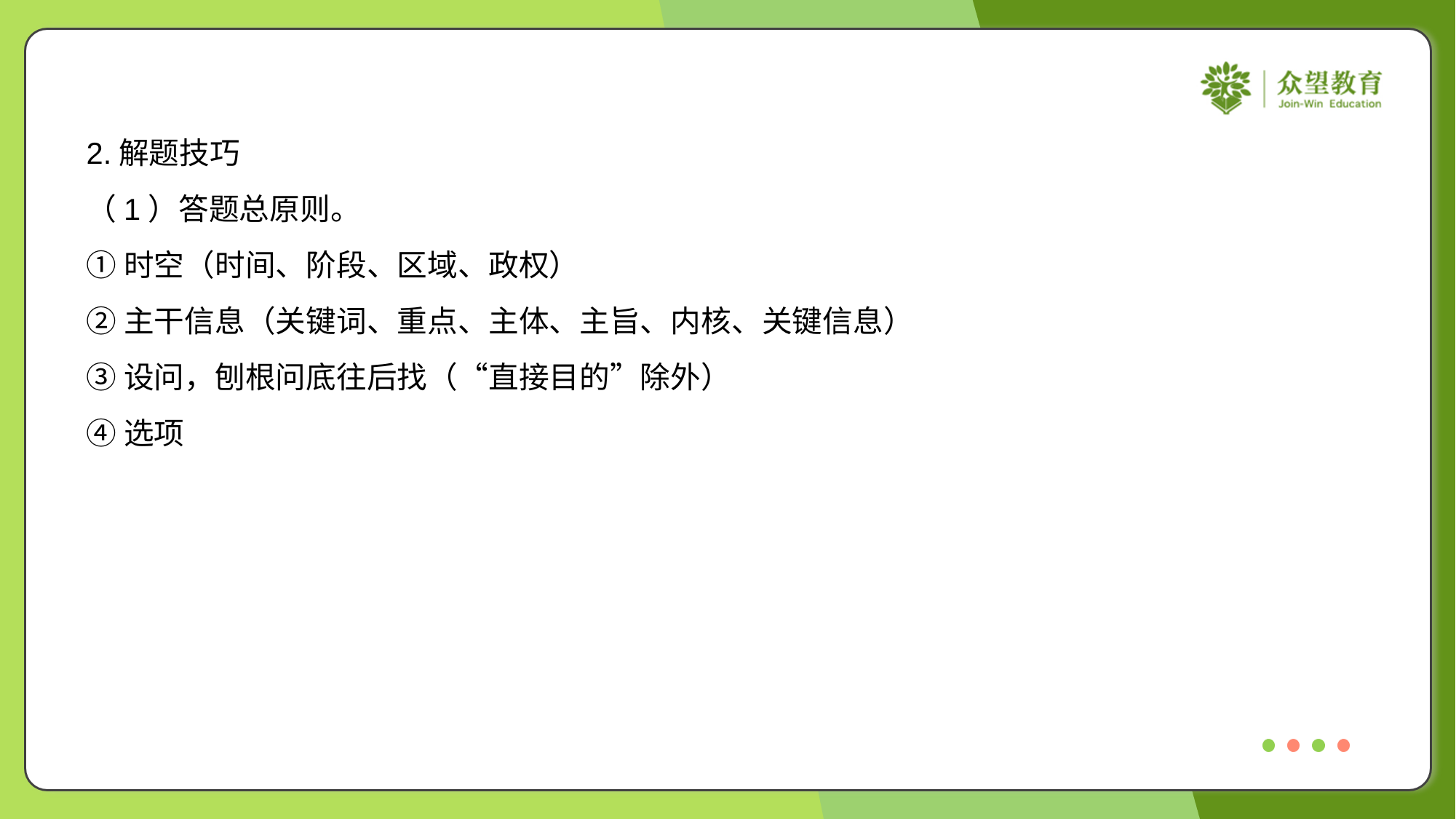

2.解题技巧
（1）答题总原则。
①时空（时间、阶段、区域、政权）
②主干信息（关键词、重点、主体、主旨、内核、关键信息）
③设问，刨根问底往后找（“直接目的”除外）
④选项